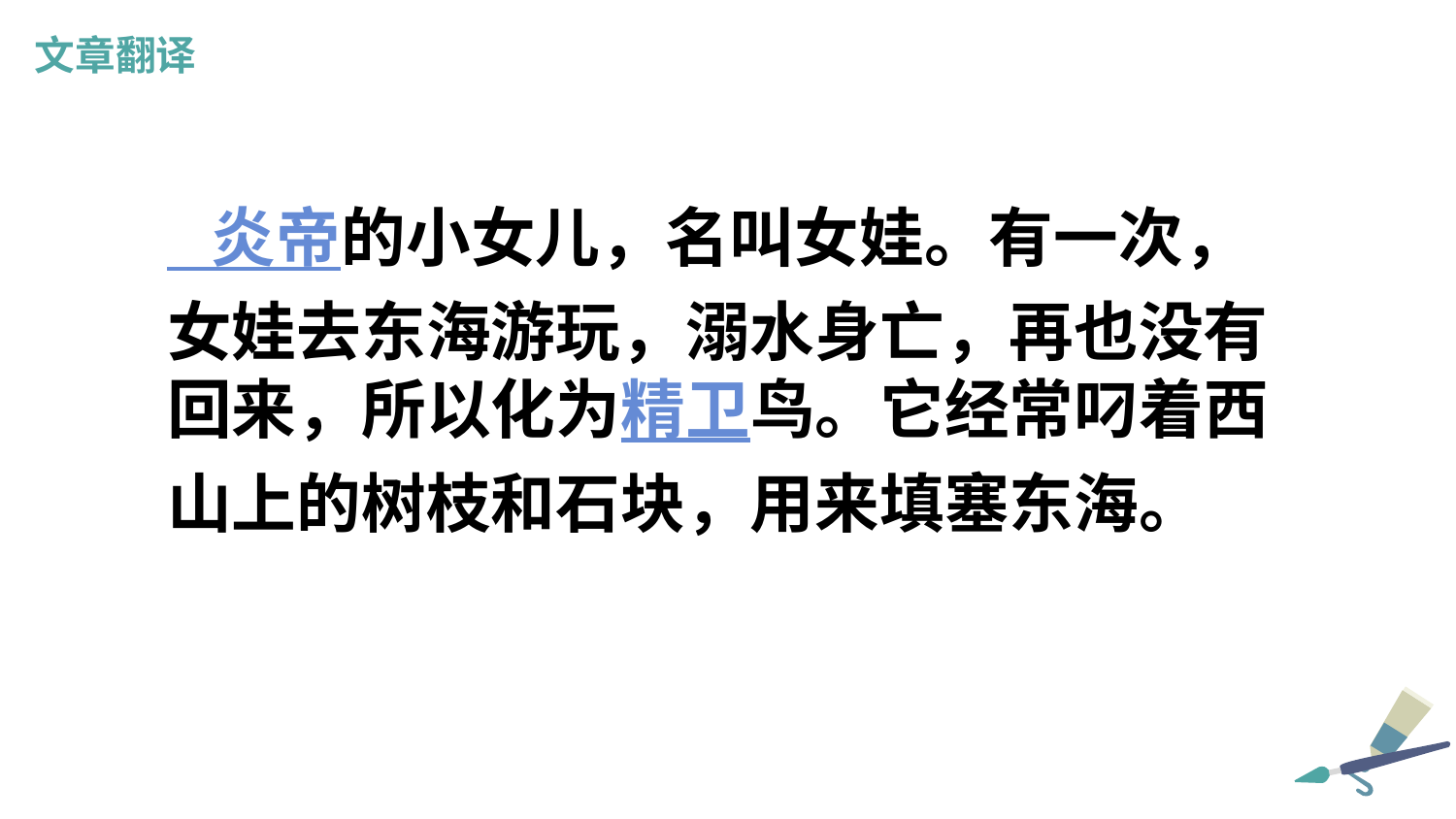

文章翻译
   炎帝的小女儿，名叫女娃。有一次，女娃去东海游玩，溺水身亡，再也没有回来，所以化为精卫鸟。它经常叼着西山上的树枝和石块，用来填塞东海。